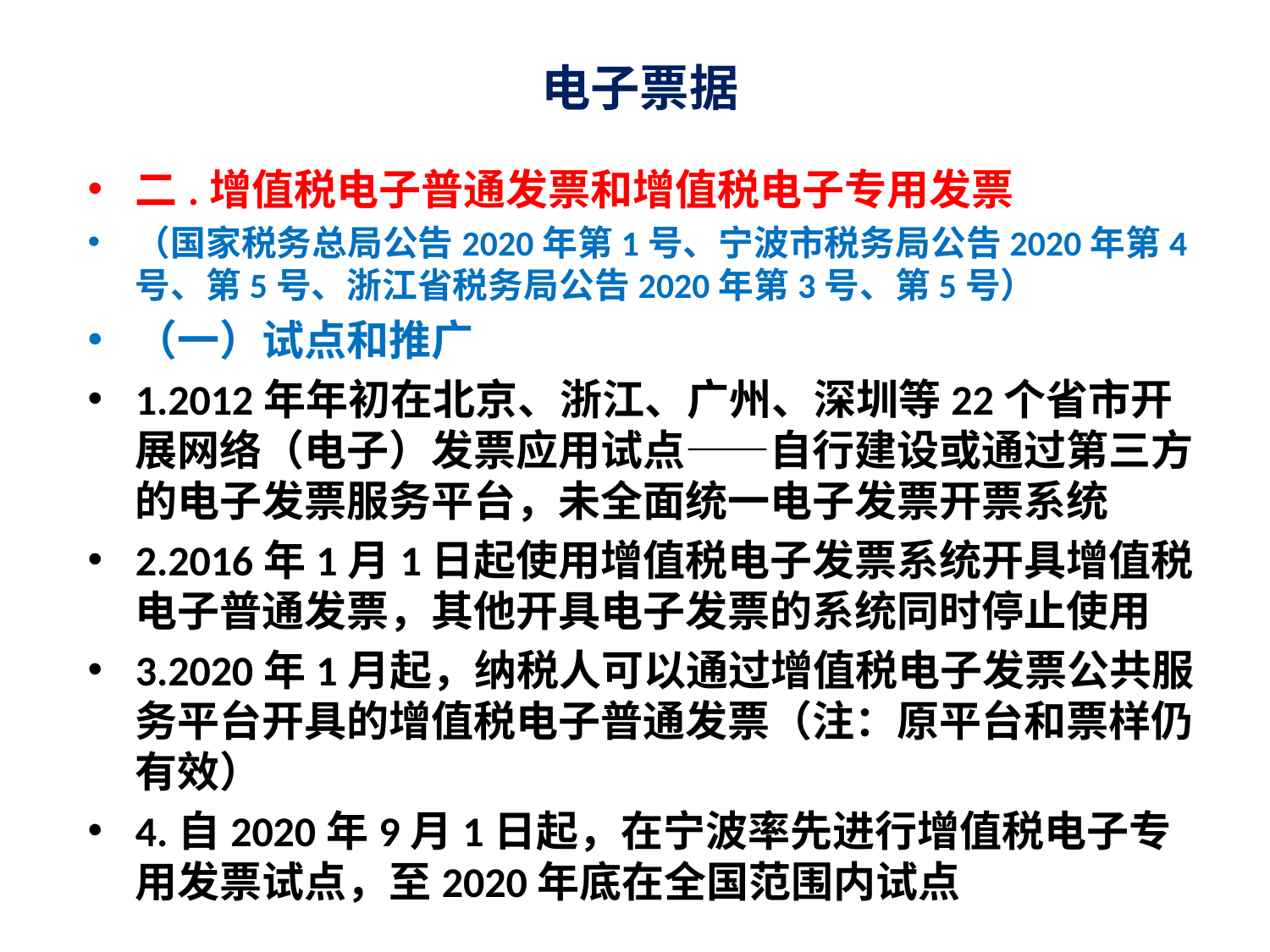

# 电子票据
二.增值税电子普通发票和增值税电子专用发票
（国家税务总局公告2020年第1号、宁波市税务局公告2020年第4号、第5号、浙江省税务局公告2020年第3号、第5号）
（一）试点和推广
1.2012年年初在北京、浙江、广州、深圳等22个省市开展网络（电子）发票应用试点——自行建设或通过第三方的电子发票服务平台，未全面统一电子发票开票系统
2.2016年1月1日起使用增值税电子发票系统开具增值税电子普通发票，其他开具电子发票的系统同时停止使用
3.2020年1月起，纳税人可以通过增值税电子发票公共服务平台开具的增值税电子普通发票（注：原平台和票样仍有效）
4.自2020年9月1日起，在宁波率先进行增值税电子专用发票试点，至2020年底在全国范围内试点